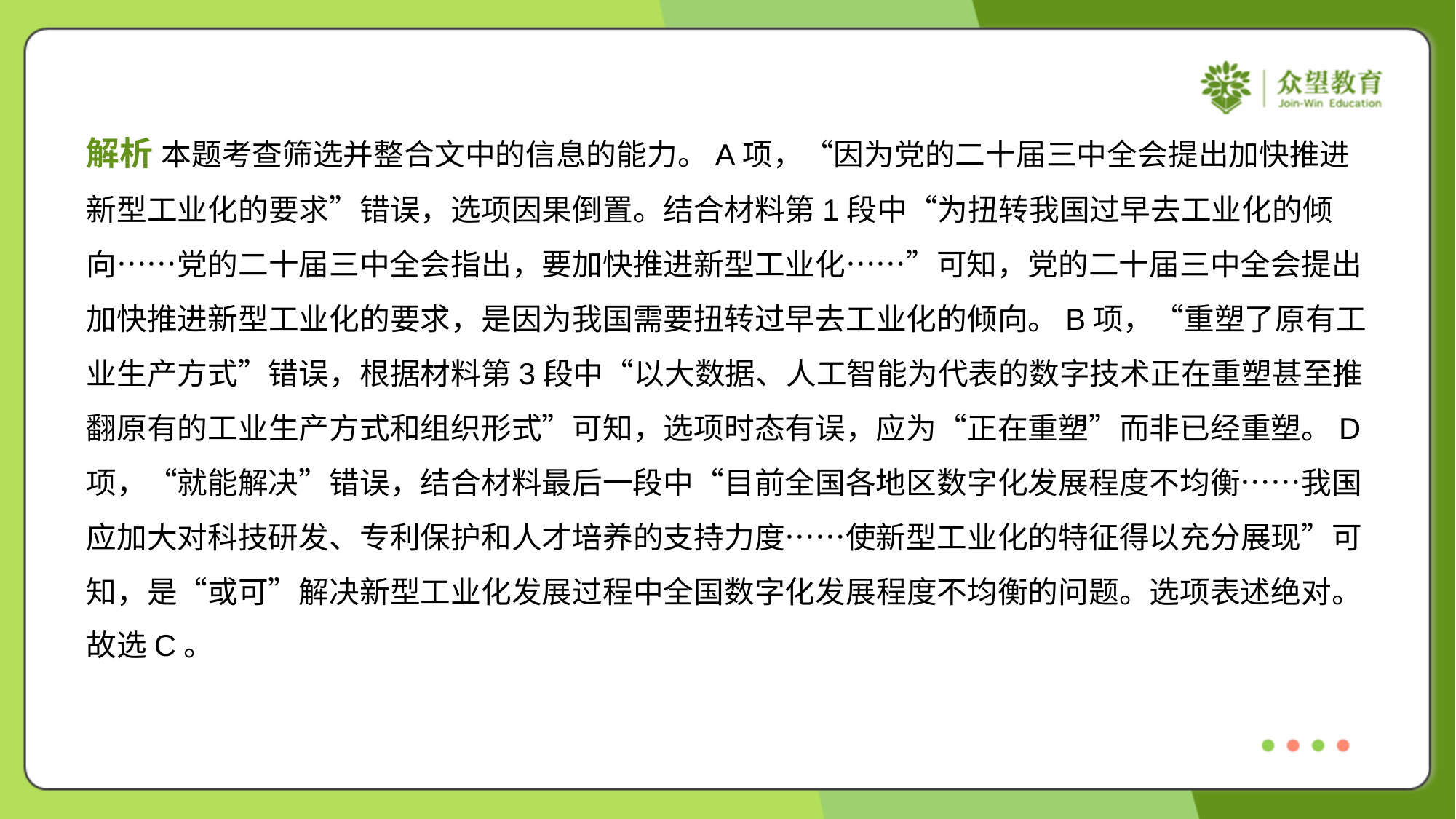

解析 本题考查筛选并整合文中的信息的能力。A项，“因为党的二十届三中全会提出加快推进
新型工业化的要求”错误，选项因果倒置。结合材料第1段中“为扭转我国过早去工业化的倾
向……党的二十届三中全会指出，要加快推进新型工业化……”可知，党的二十届三中全会提出
加快推进新型工业化的要求，是因为我国需要扭转过早去工业化的倾向。B项，“重塑了原有工
业生产方式”错误，根据材料第3段中“以大数据、人工智能为代表的数字技术正在重塑甚至推
翻原有的工业生产方式和组织形式”可知，选项时态有误，应为“正在重塑”而非已经重塑。D
项，“就能解决”错误，结合材料最后一段中“目前全国各地区数字化发展程度不均衡……我国
应加大对科技研发、专利保护和人才培养的支持力度……使新型工业化的特征得以充分展现”可
知，是“或可”解决新型工业化发展过程中全国数字化发展程度不均衡的问题。选项表述绝对。
故选C。